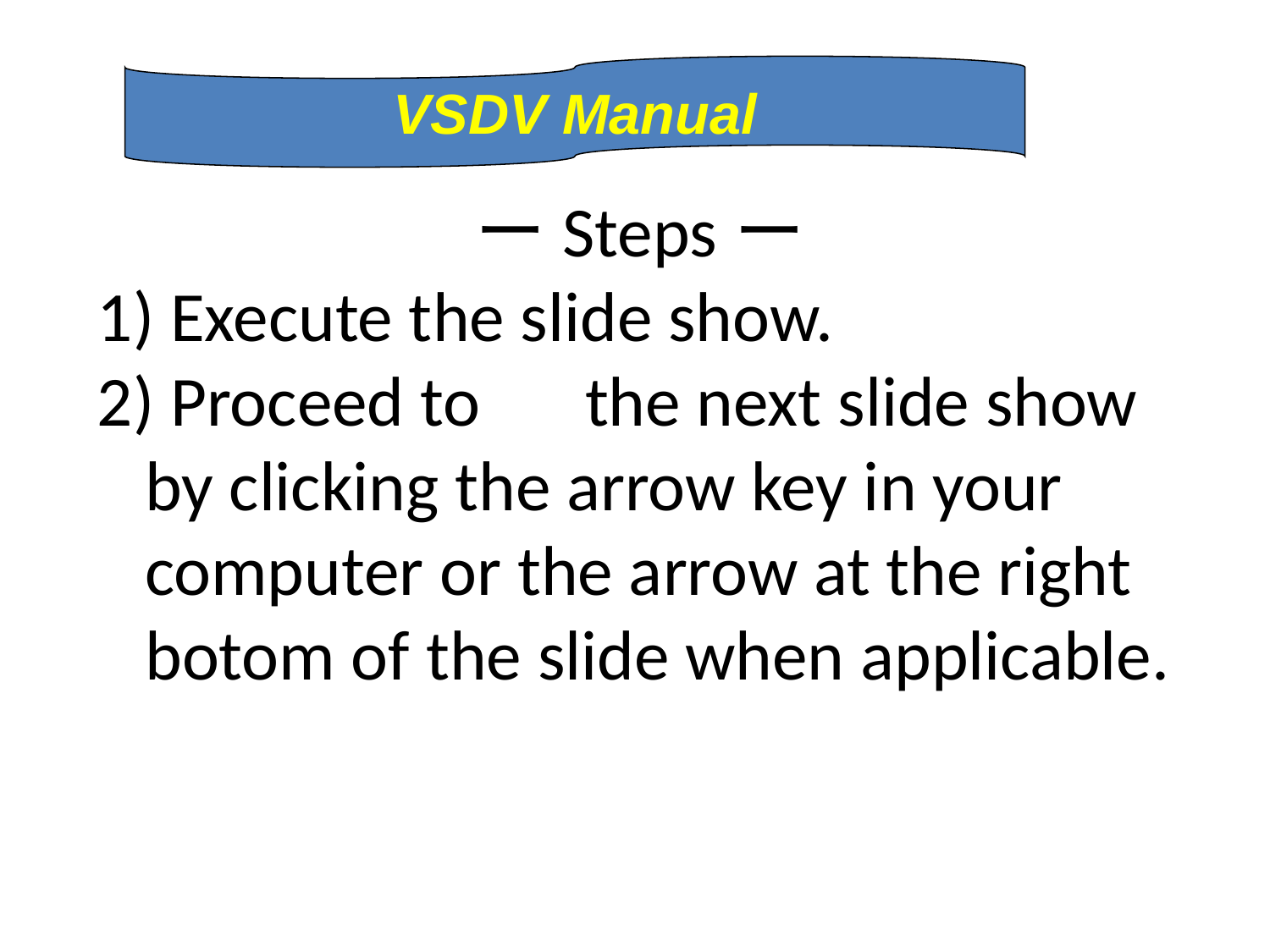

VSDV Manual

ーStepsー
 Execute the slide show.
 Proceed to　the next slide show by clicking the arrow key in your computer or the arrow at the right botom of the slide when applicable.